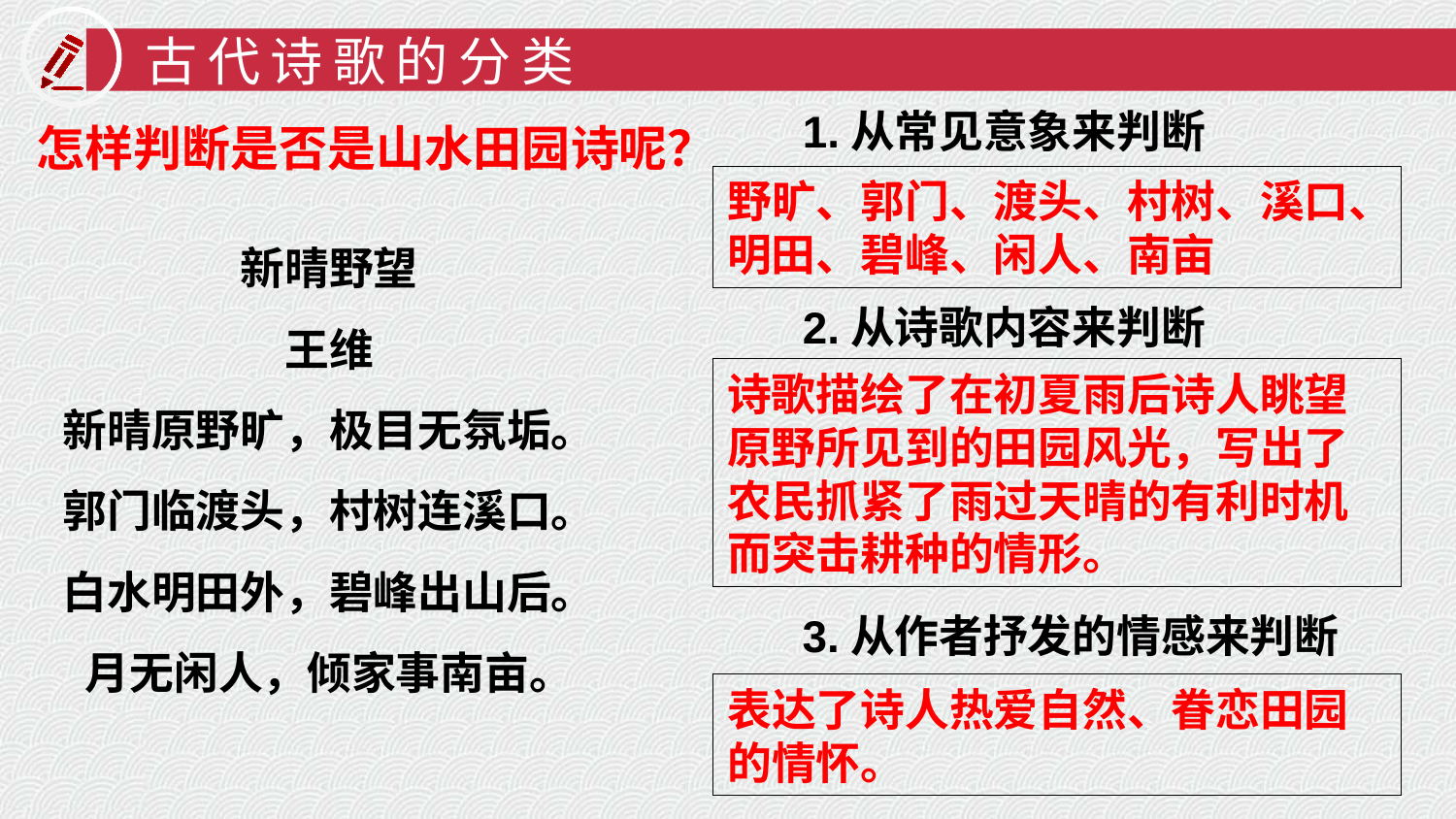

古代诗歌的分类

1.从常见意象来判断
怎样判断是否是山水田园诗呢？
野旷、郭门、渡头、村树、溪口、明田、碧峰、闲人、南亩
新晴野望
王维
新晴原野旷，极目无氛垢。
郭门临渡头，村树连溪口。
白水明田外，碧峰出山后。
月无闲人，倾家事南亩。

2.从诗歌内容来判断
诗歌描绘了在初夏雨后诗人眺望原野所见到的田园风光，写出了农民抓紧了雨过天晴的有利时机而突击耕种的情形。
3.从作者抒发的情感来判断
表达了诗人热爱自然、眷恋田园的情怀。